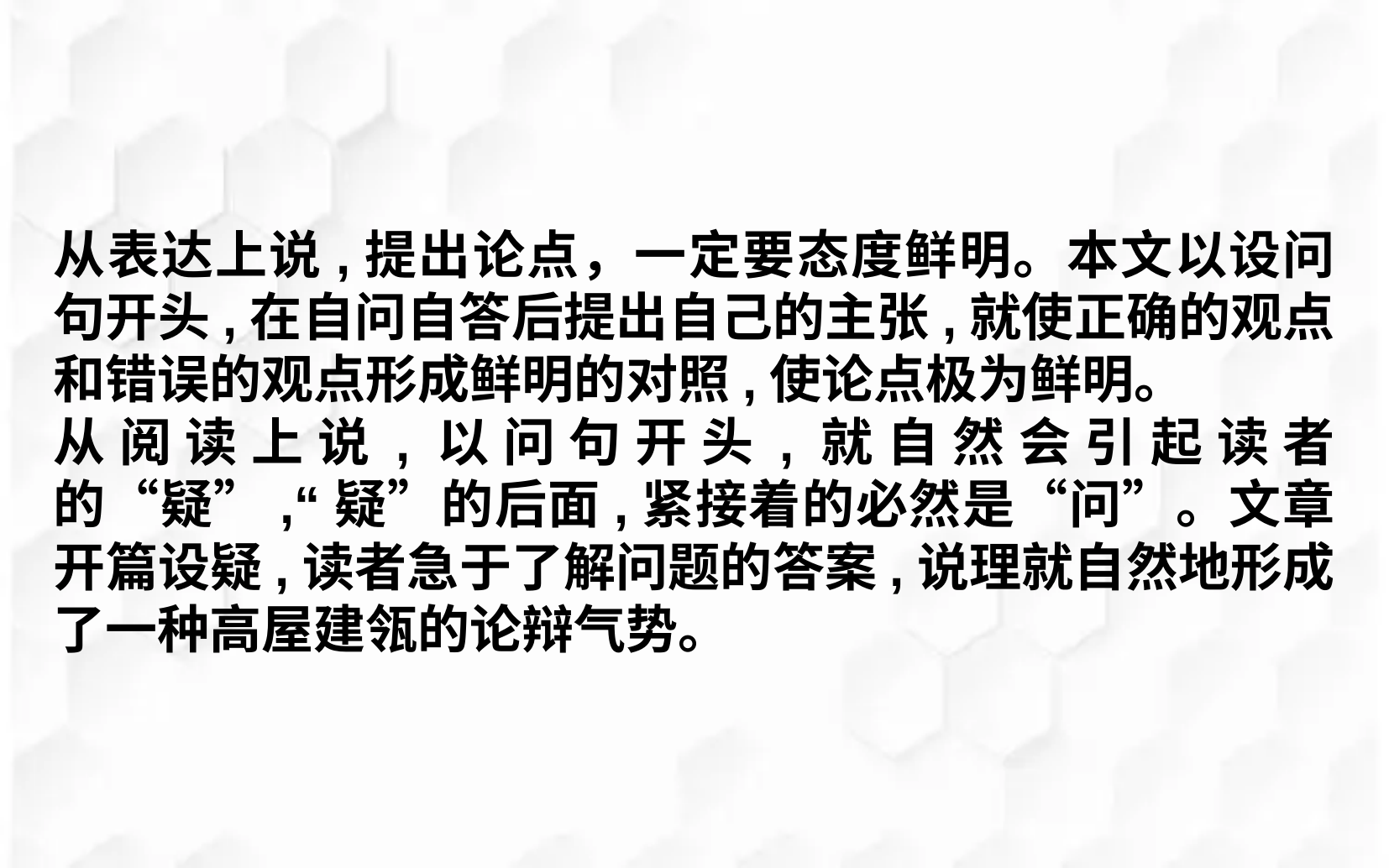

从表达上说,提出论点，一定要态度鲜明。本文以设问句开头,在自问自答后提出自己的主张,就使正确的观点和错误的观点形成鲜明的对照,使论点极为鲜明。
从阅读上说,以问句开头,就自然会引起读者的“疑”,“疑”的后面,紧接着的必然是“问”。文章开篇设疑,读者急于了解问题的答案,说理就自然地形成了一种高屋建瓴的论辩气势。